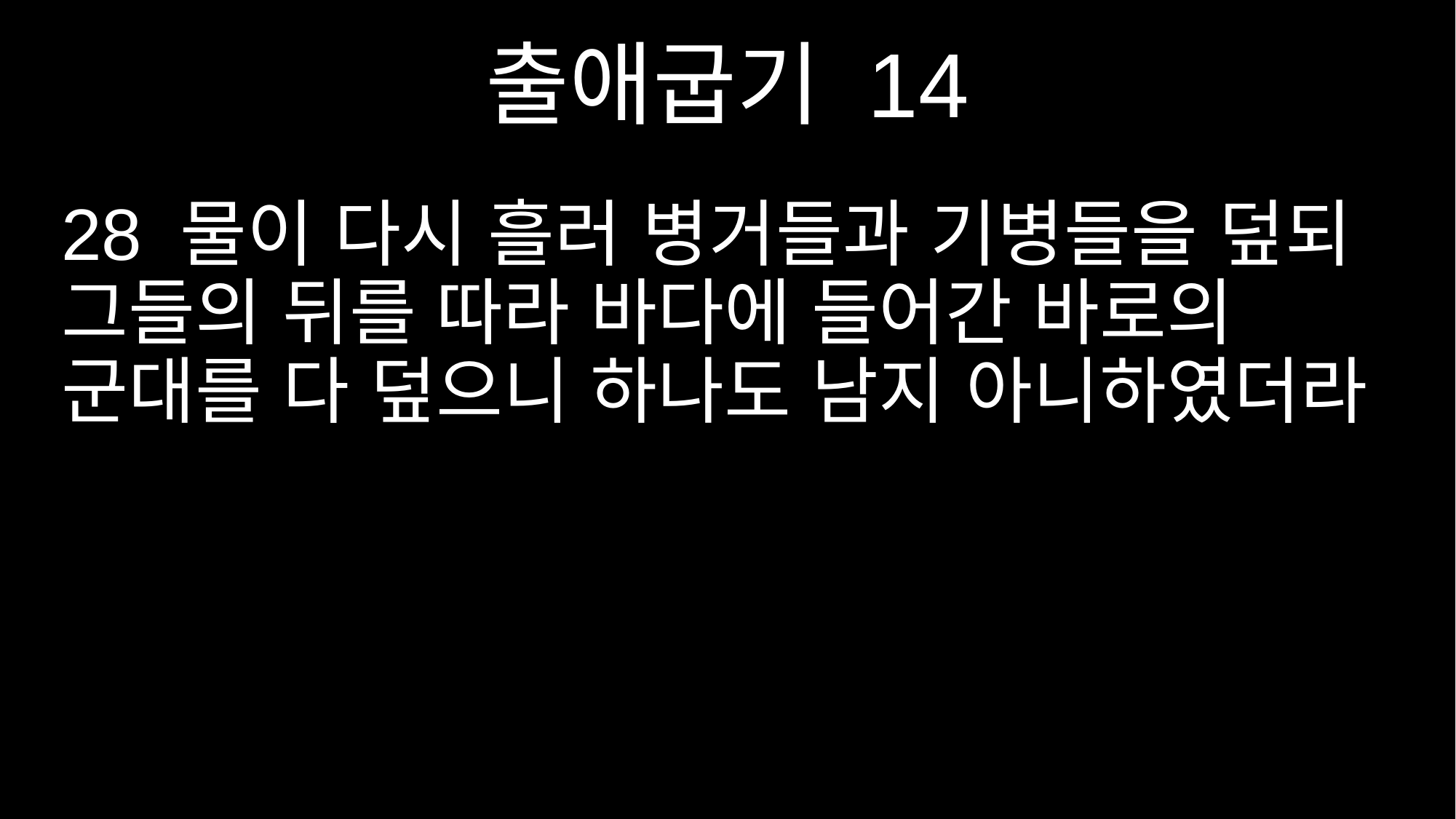

출애굽기 14
28 물이 다시 흘러 병거들과 기병들을 덮되 그들의 뒤를 따라 바다에 들어간 바로의 군대를 다 덮으니 하나도 남지 아니하였더라